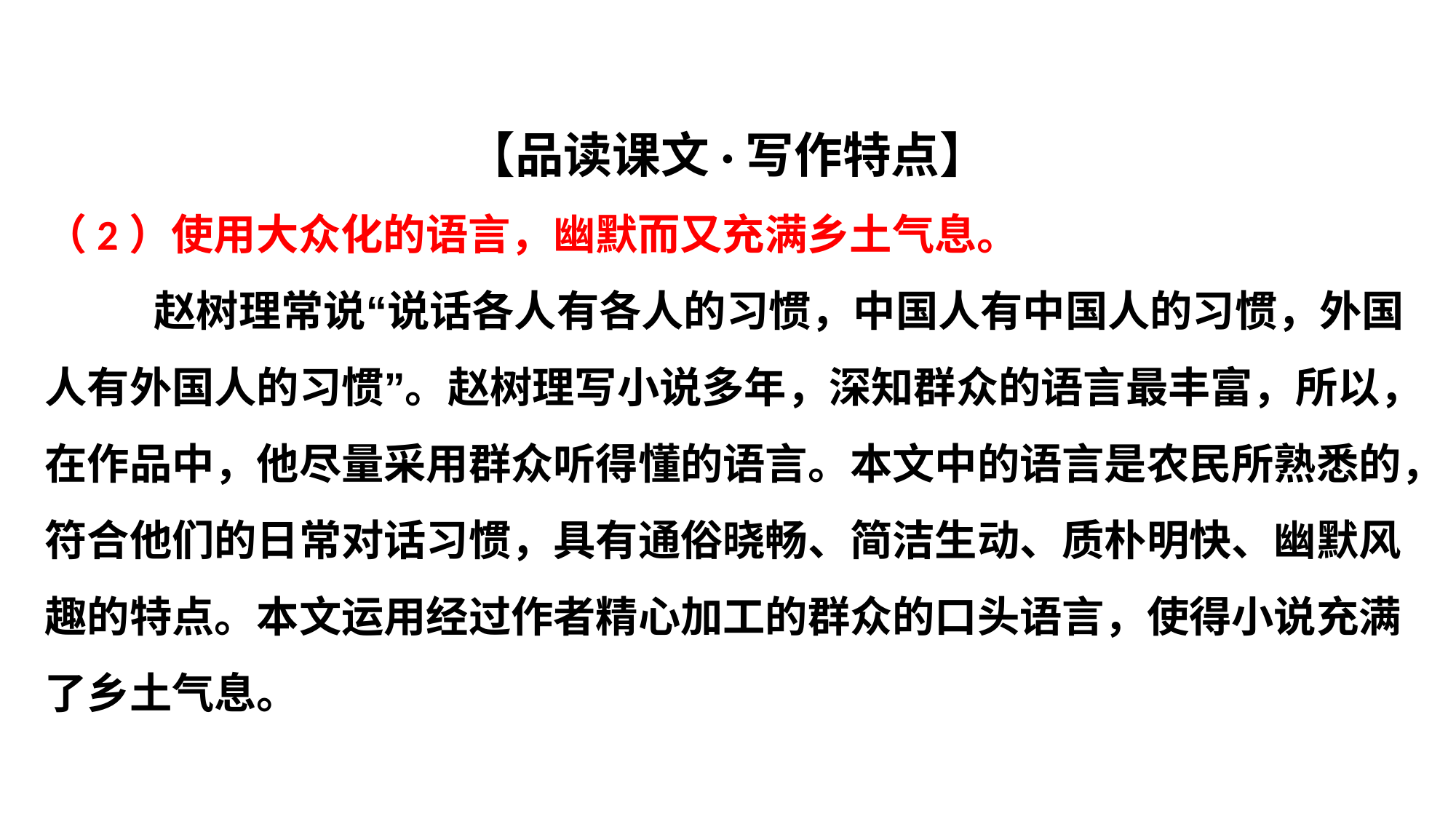

【品读课文·写作特点】
（2）使用大众化的语言，幽默而又充满乡土气息。
	赵树理常说“说话各人有各人的习惯，中国人有中国人的习惯，外国人有外国人的习惯”。赵树理写小说多年，深知群众的语言最丰富，所以，在作品中，他尽量采用群众听得懂的语言。本文中的语言是农民所熟悉的，符合他们的日常对话习惯，具有通俗晓畅、简洁生动、质朴明快、幽默风趣的特点。本文运用经过作者精心加工的群众的口头语言，使得小说充满了乡土气息。